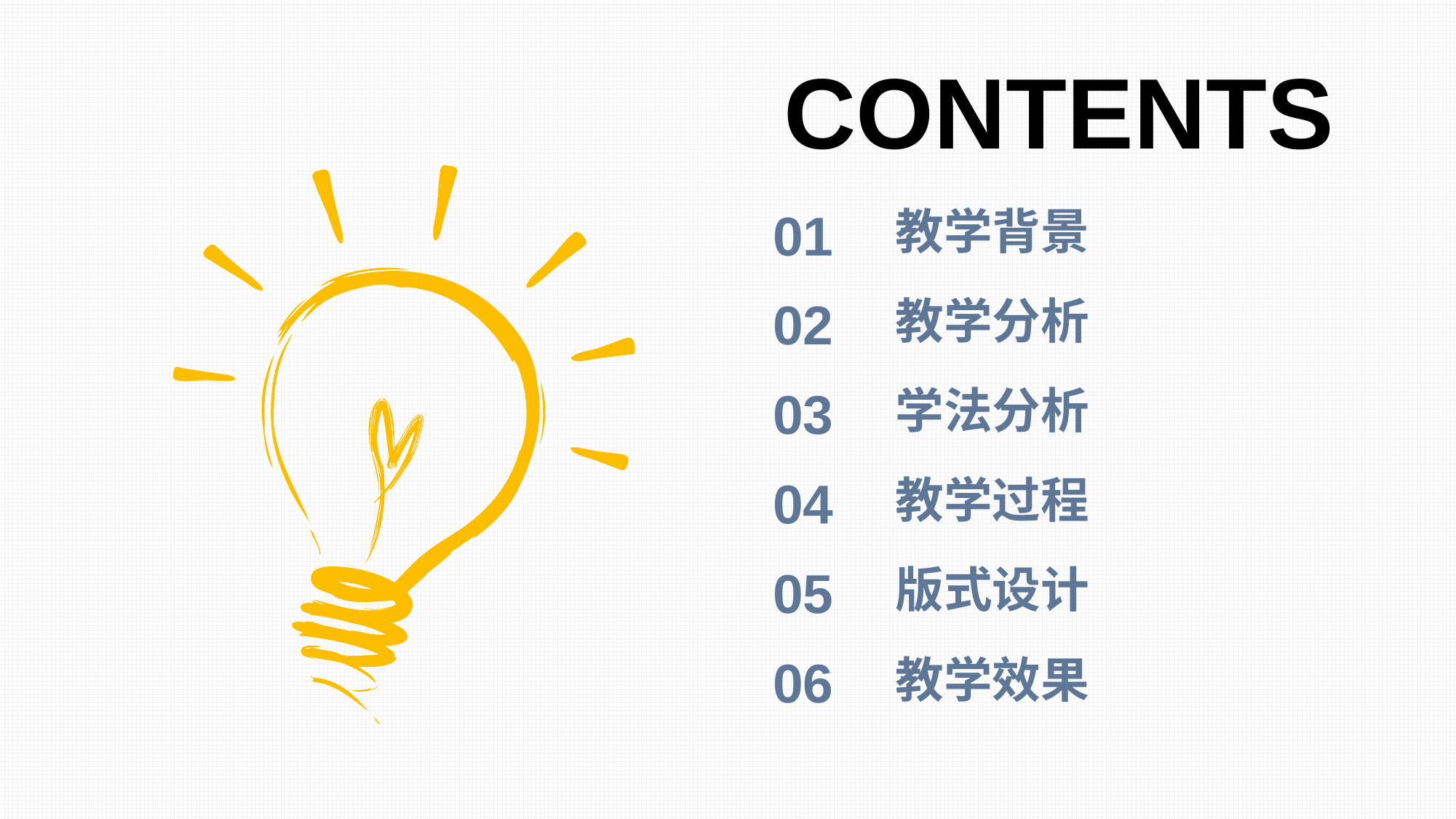

CONTENTS

01
教学背景
02
教学分析
03
学法分析
04
教学过程
05
版式设计
06
教学效果